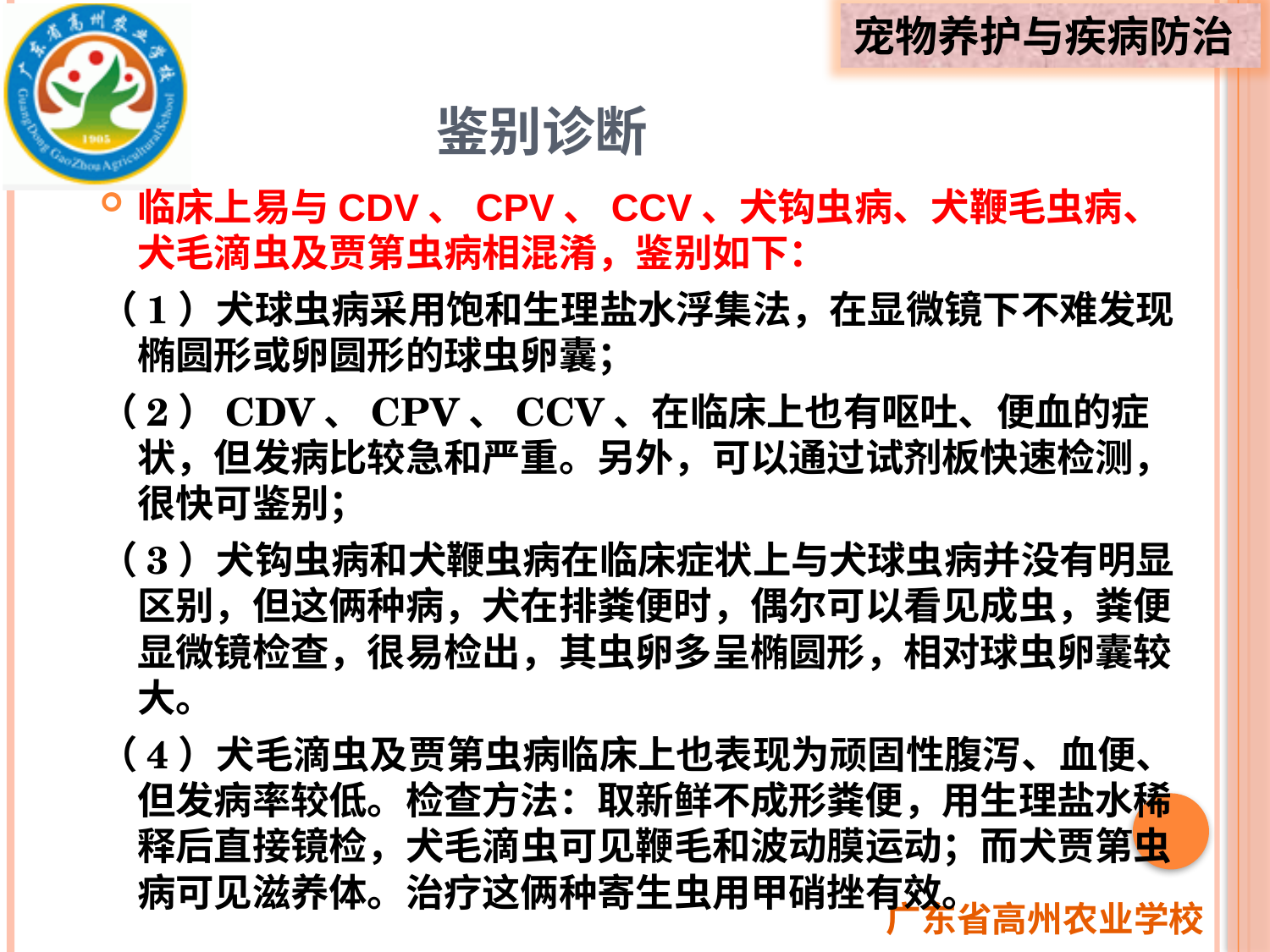

# 鉴别诊断
临床上易与CDV、CPV、CCV、犬钩虫病、犬鞭毛虫病、犬毛滴虫及贾第虫病相混淆，鉴别如下：
（1）犬球虫病采用饱和生理盐水浮集法，在显微镜下不难发现椭圆形或卵圆形的球虫卵囊；
（2）CDV、CPV、CCV、在临床上也有呕吐、便血的症状，但发病比较急和严重。另外，可以通过试剂板快速检测，很快可鉴别；
（3）犬钩虫病和犬鞭虫病在临床症状上与犬球虫病并没有明显区别，但这俩种病，犬在排粪便时，偶尔可以看见成虫，粪便显微镜检查，很易检出，其虫卵多呈椭圆形，相对球虫卵囊较大。
（4）犬毛滴虫及贾第虫病临床上也表现为顽固性腹泻、血便、但发病率较低。检查方法：取新鲜不成形粪便，用生理盐水稀释后直接镜检，犬毛滴虫可见鞭毛和波动膜运动；而犬贾第虫病可见滋养体。治疗这俩种寄生虫用甲硝挫有效。